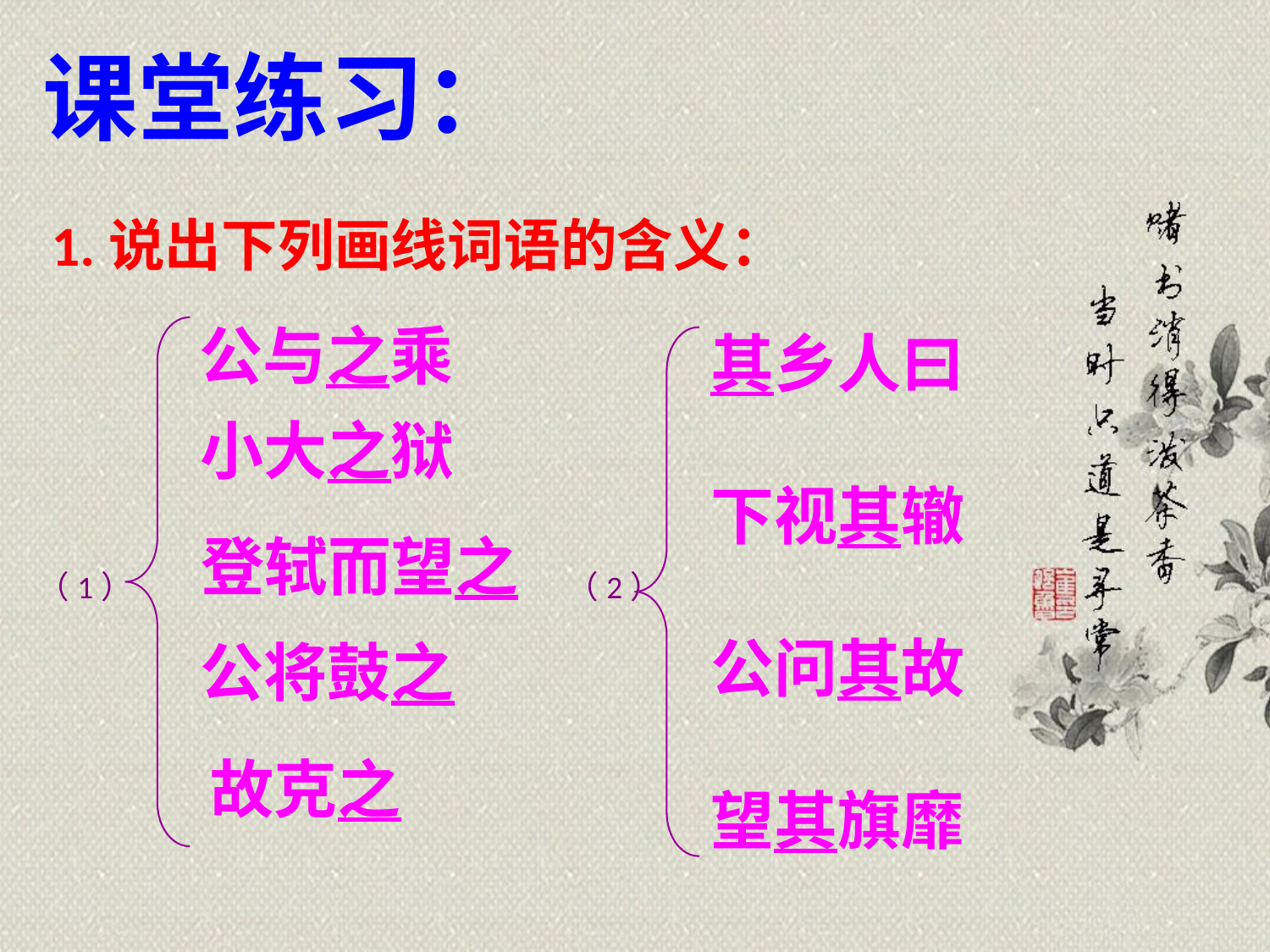

课堂练习：
1.说出下列画线词语的含义：
公与之乘

其乡人曰

下视其辙

公问其故

望其旗靡

小大之狱
登轼而望之
（1）
（2）
公将鼓之
故克之